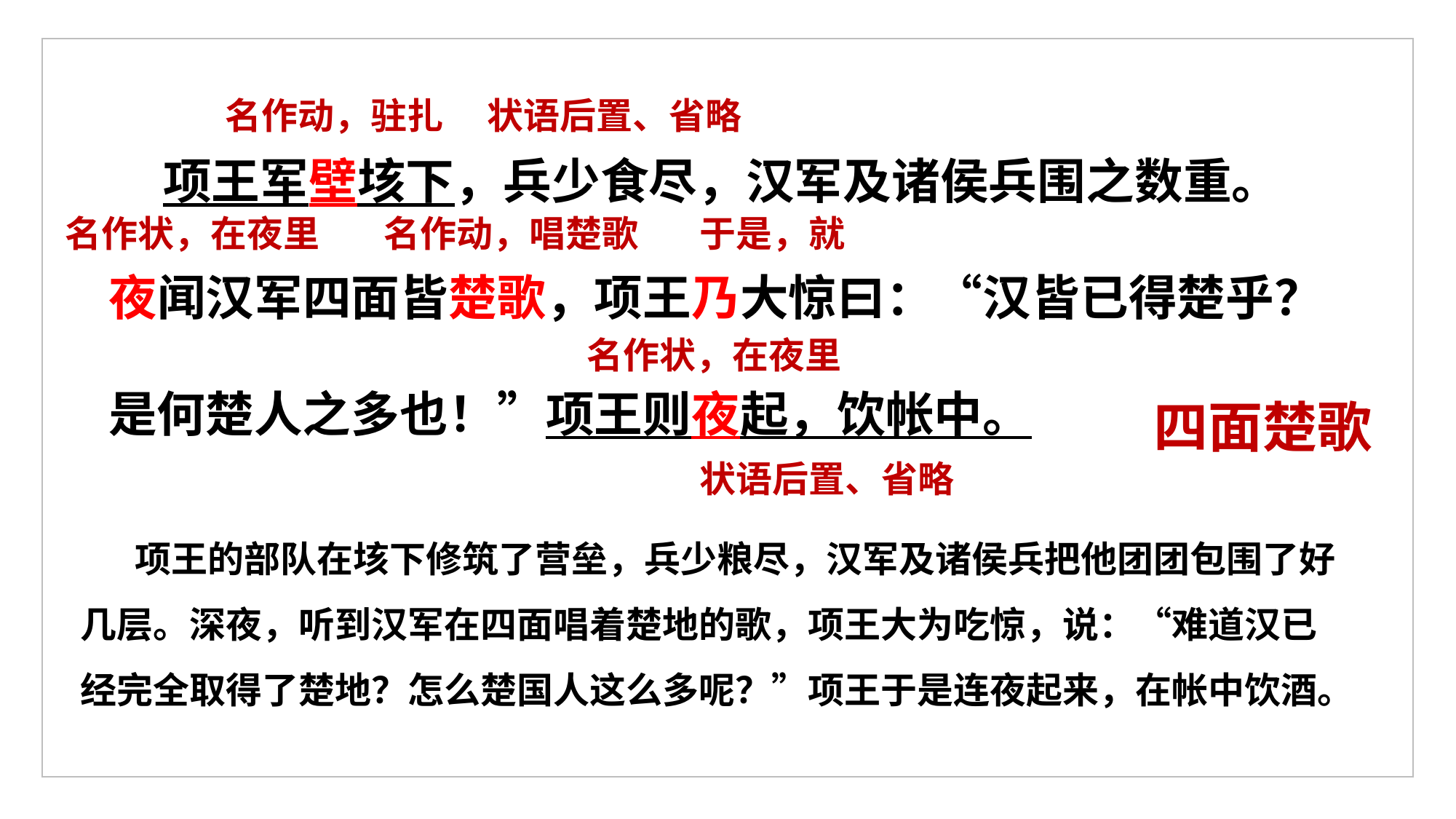

项王军壁垓下，兵少食尽，汉军及诸侯兵围之数重。夜闻汉军四面皆楚歌，项王乃大惊曰：“汉皆已得楚乎？是何楚人之多也！”项王则夜起，饮帐中。
名作动，驻扎
状语后置、省略
名作状，在夜里
名作动，唱楚歌
于是，就
名作状，在夜里
四面楚歌
状语后置、省略
项王的部队在垓下修筑了营垒，兵少粮尽，汉军及诸侯兵把他团团包围了好几层。深夜，听到汉军在四面唱着楚地的歌，项王大为吃惊，说：“难道汉已经完全取得了楚地？怎么楚国人这么多呢？”项王于是连夜起来，在帐中饮酒。